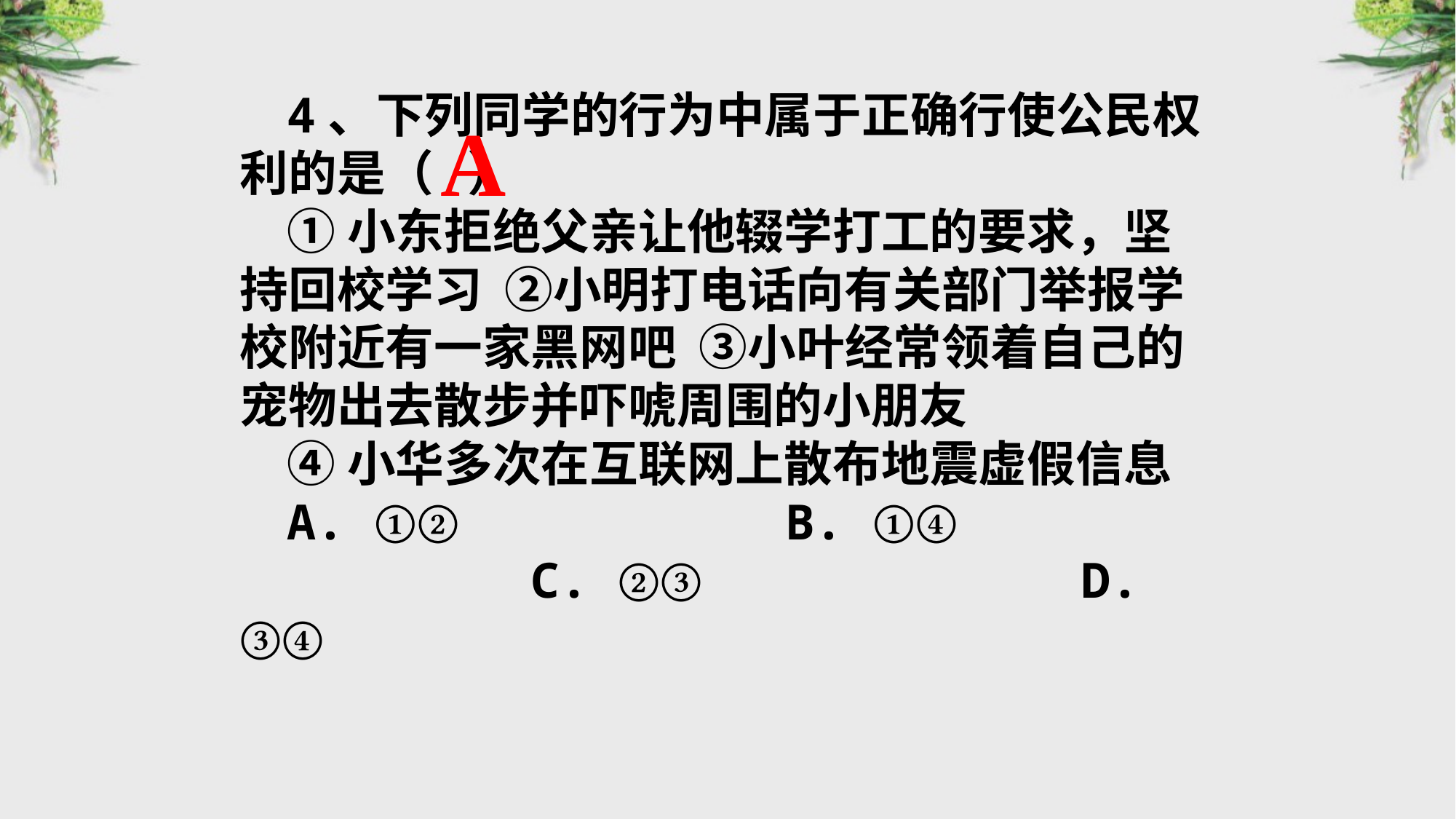

4、下列同学的行为中属于正确行使公民权利的是（   ）
①小东拒绝父亲让他辍学打工的要求，坚持回校学习  ②小明打电话向有关部门举报学校附近有一家黑网吧  ③小叶经常领着自己的宠物出去散步并吓唬周围的小朋友
④小华多次在互联网上散布地震虚假信息
A. ①②          	B. ①④                   C. ②③             D. ③④
A